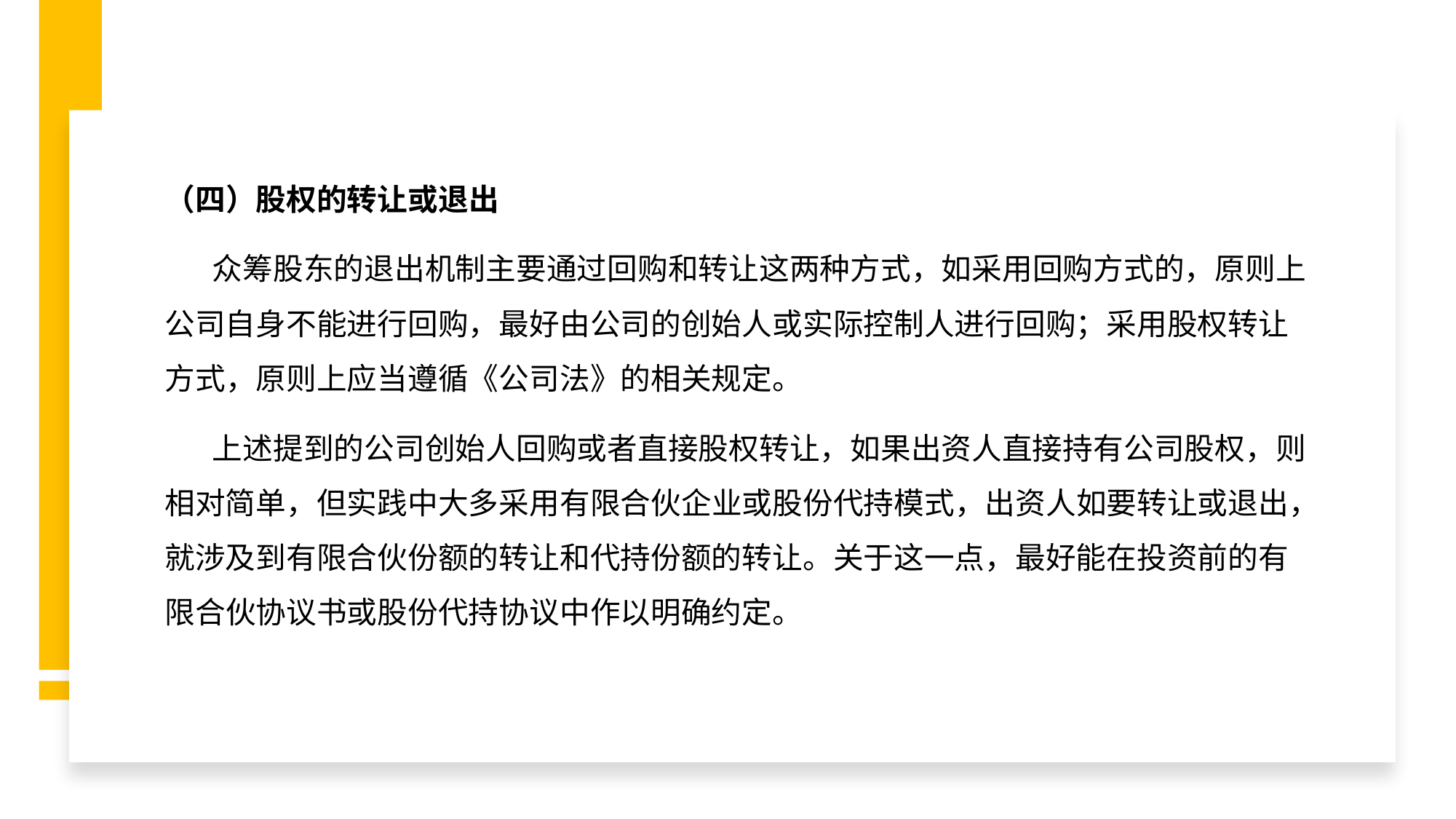

#

（四）股权的转让或退出
      众筹股东的退出机制主要通过回购和转让这两种方式，如采用回购方式的，原则上公司自身不能进行回购，最好由公司的创始人或实际控制人进行回购；采用股权转让方式，原则上应当遵循《公司法》的相关规定。
      上述提到的公司创始人回购或者直接股权转让，如果出资人直接持有公司股权，则相对简单，但实践中大多采用有限合伙企业或股份代持模式，出资人如要转让或退出，就涉及到有限合伙份额的转让和代持份额的转让。关于这一点，最好能在投资前的有限合伙协议书或股份代持协议中作以明确约定。